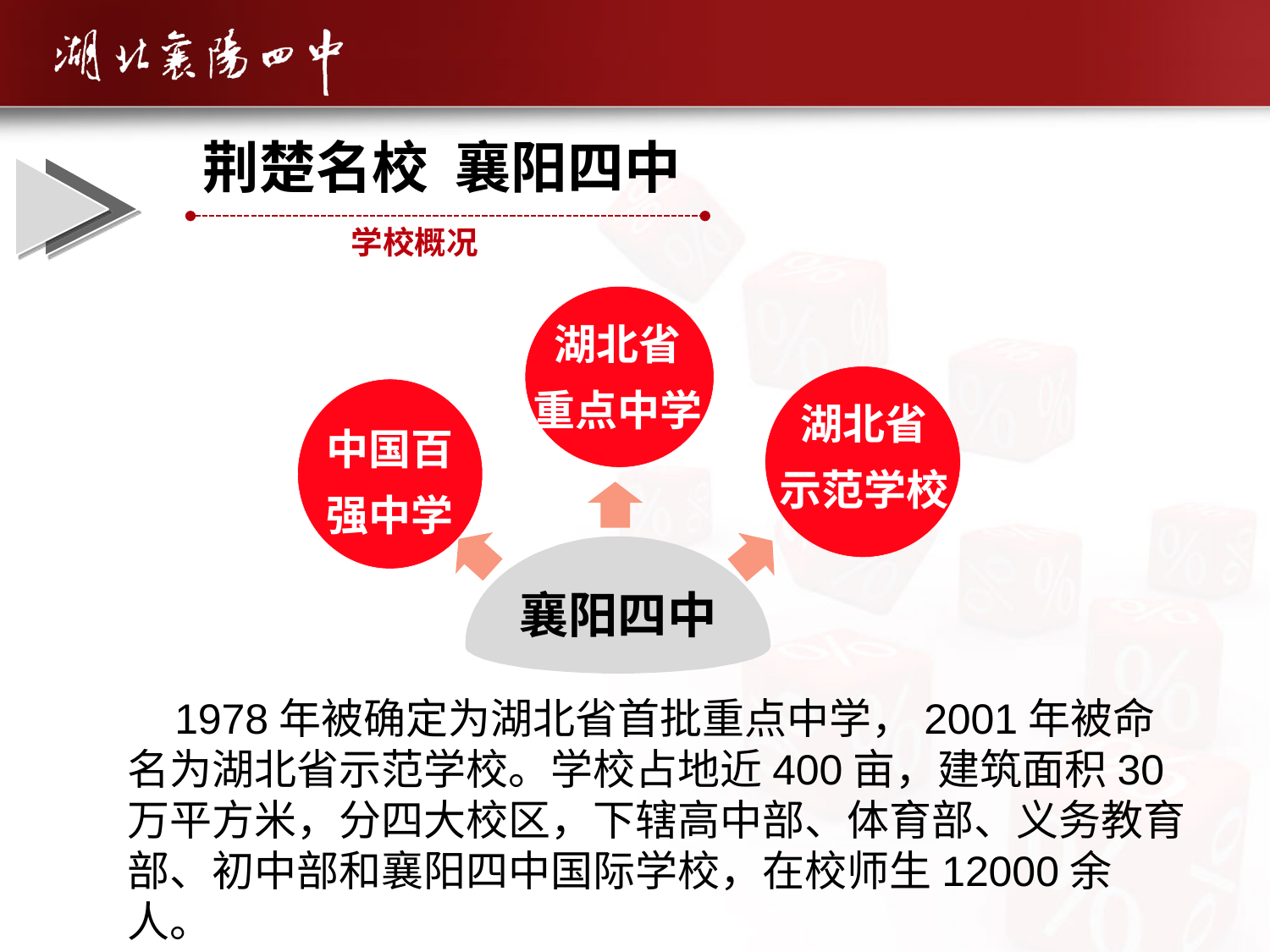

荆楚名校  襄阳四中

            学校概况

湖北省
重点中学

湖北省
示范学校
中国百强中学

襄阳四中
    1978年被确定为湖北省首批重点中学，2001年被命名为湖北省示范学校。学校占地近400亩，建筑面积30万平方米，分四大校区，下辖高中部、体育部、义务教育部、初中部和襄阳四中国际学校，在校师生12000余人。